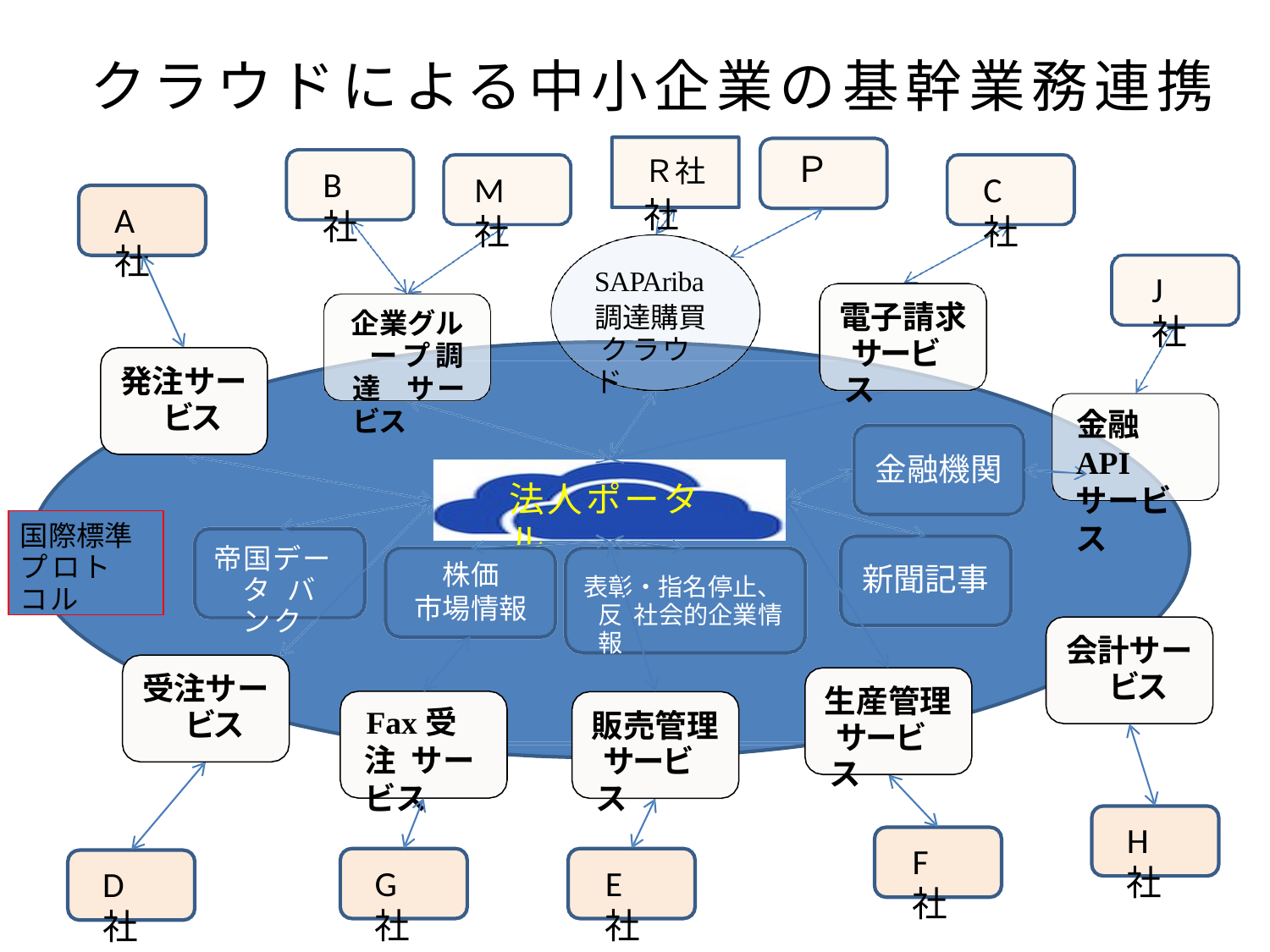

# クラウドによる中小企業の基幹業務連携

Ｒ社	Ｐ社
B社
M社
C社

A社

SAPAriba
調達購買  クラウド
J社
電子請求  サービス
企業グル  ープ調達  サービス

発注サー  ビス

金融API  サービス
金融機関
法人ポータル

国際標準  プロトコル
帝国データ  バンク

株価
市場情報
新聞記事
表彰・指名停止、反  社会的企業情報

会計サー  ビス

受注サー  ビス
生産管理  サービス

Fax受注  サービス
販売管理  サービス

H社

F社

G社
E社
D社